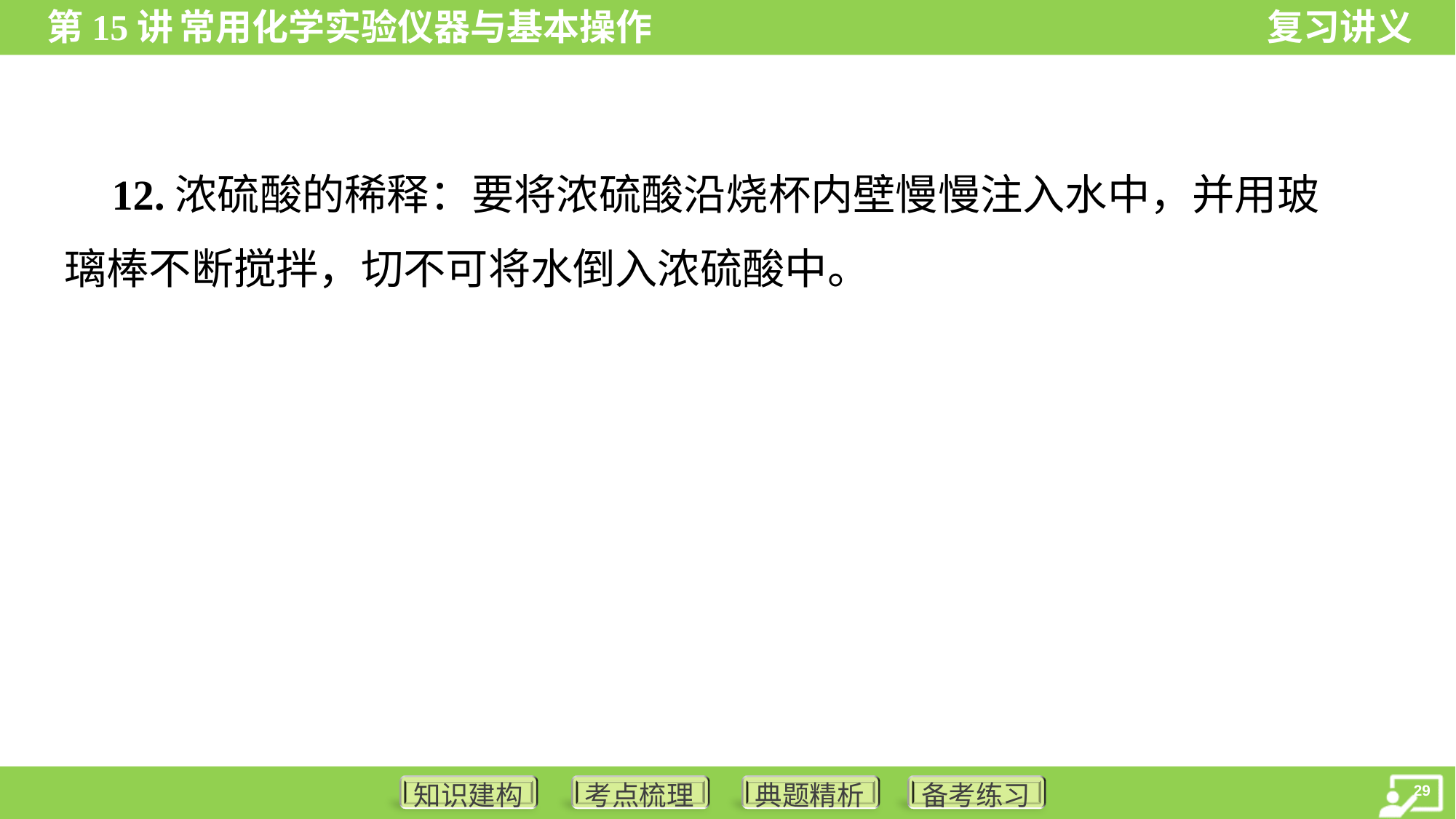

12.浓硫酸的稀释：要将浓硫酸沿烧杯内壁慢慢注入水中，并用玻
璃棒不断搅拌，切不可将水倒入浓硫酸中。